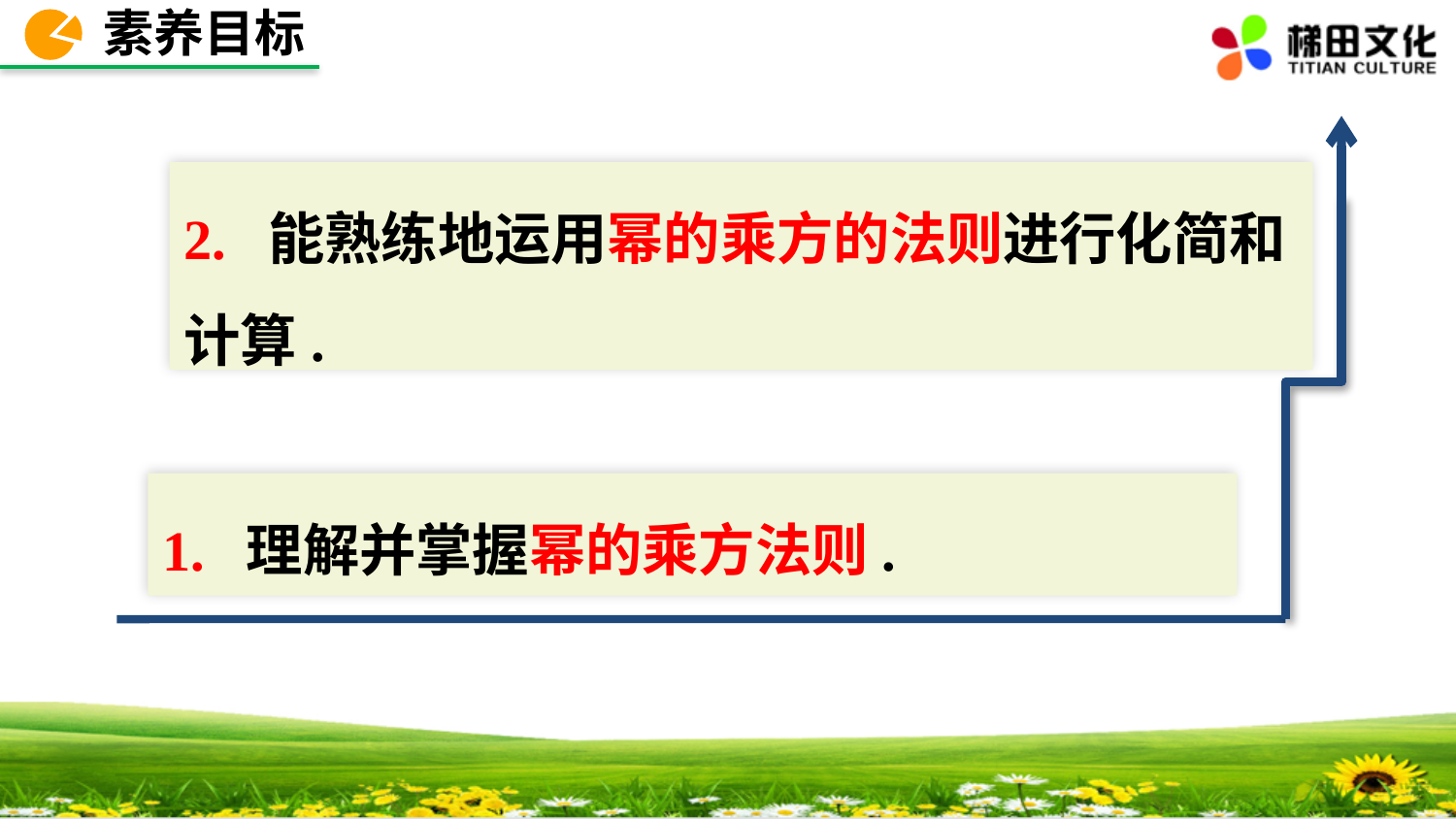

素养目标

2.  能熟练地运用幂的乘方的法则进行化简和计算.
1.  理解并掌握幂的乘方法则.